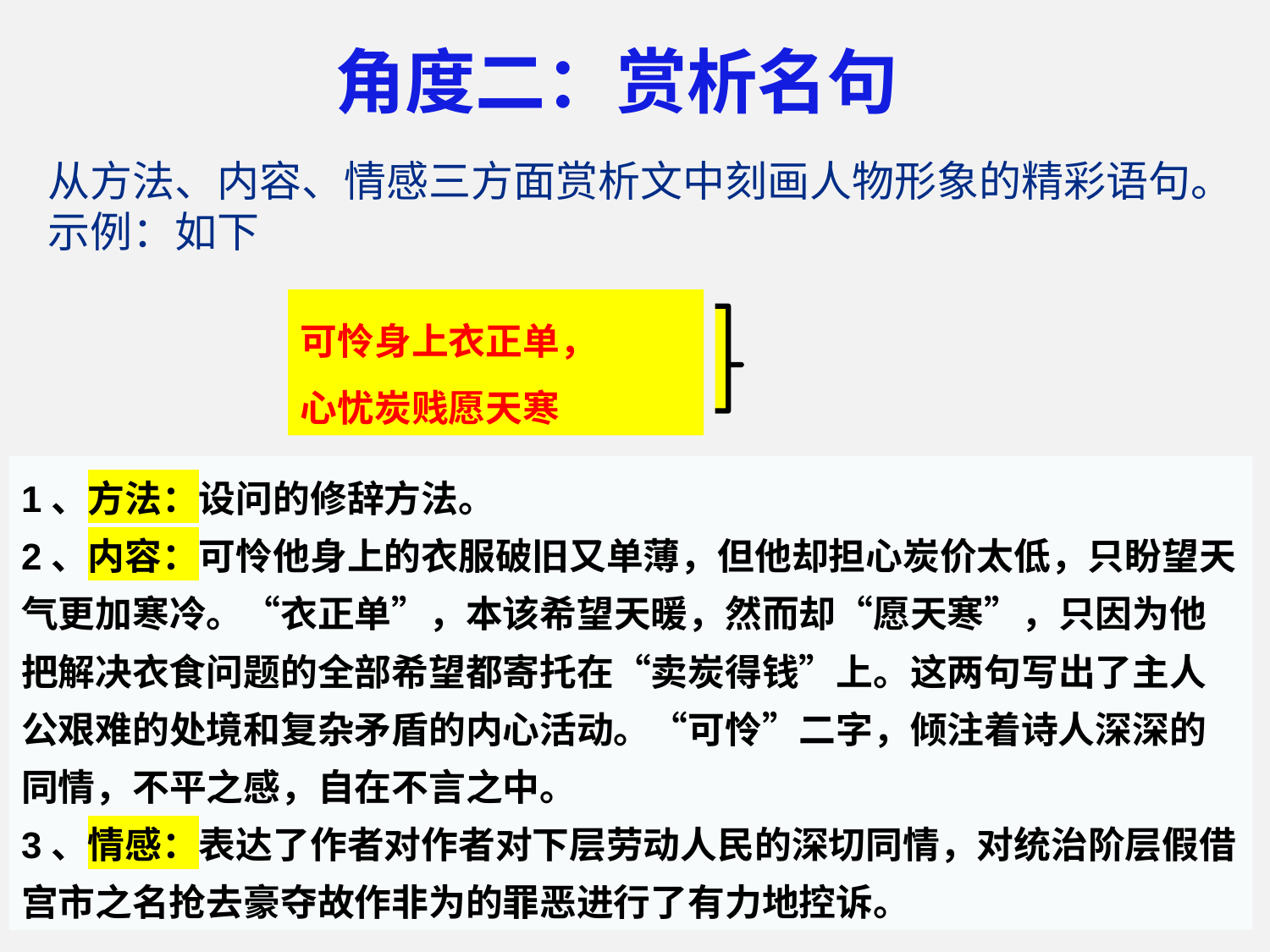

# 角度二：赏析名句
从方法、内容、情感三方面赏析文中刻画人物形象的精彩语句。示例：如下
可怜身上衣正单，
心忧炭贱愿天寒

1、方法：设问的修辞方法。
2、内容：可怜他身上的衣服破旧又单薄，但他却担心炭价太低，只盼望天气更加寒冷。“衣正单”，本该希望天暖，然而却“愿天寒”，只因为他把解决衣食问题的全部希望都寄托在“卖炭得钱”上。这两句写出了主人公艰难的处境和复杂矛盾的内心活动。“可怜”二字，倾注着诗人深深的同情，不平之感，自在不言之中。
3、情感：表达了作者对作者对下层劳动人民的深切同情，对统治阶层假借宫市之名抢去豪夺故作非为的罪恶进行了有力地控诉。